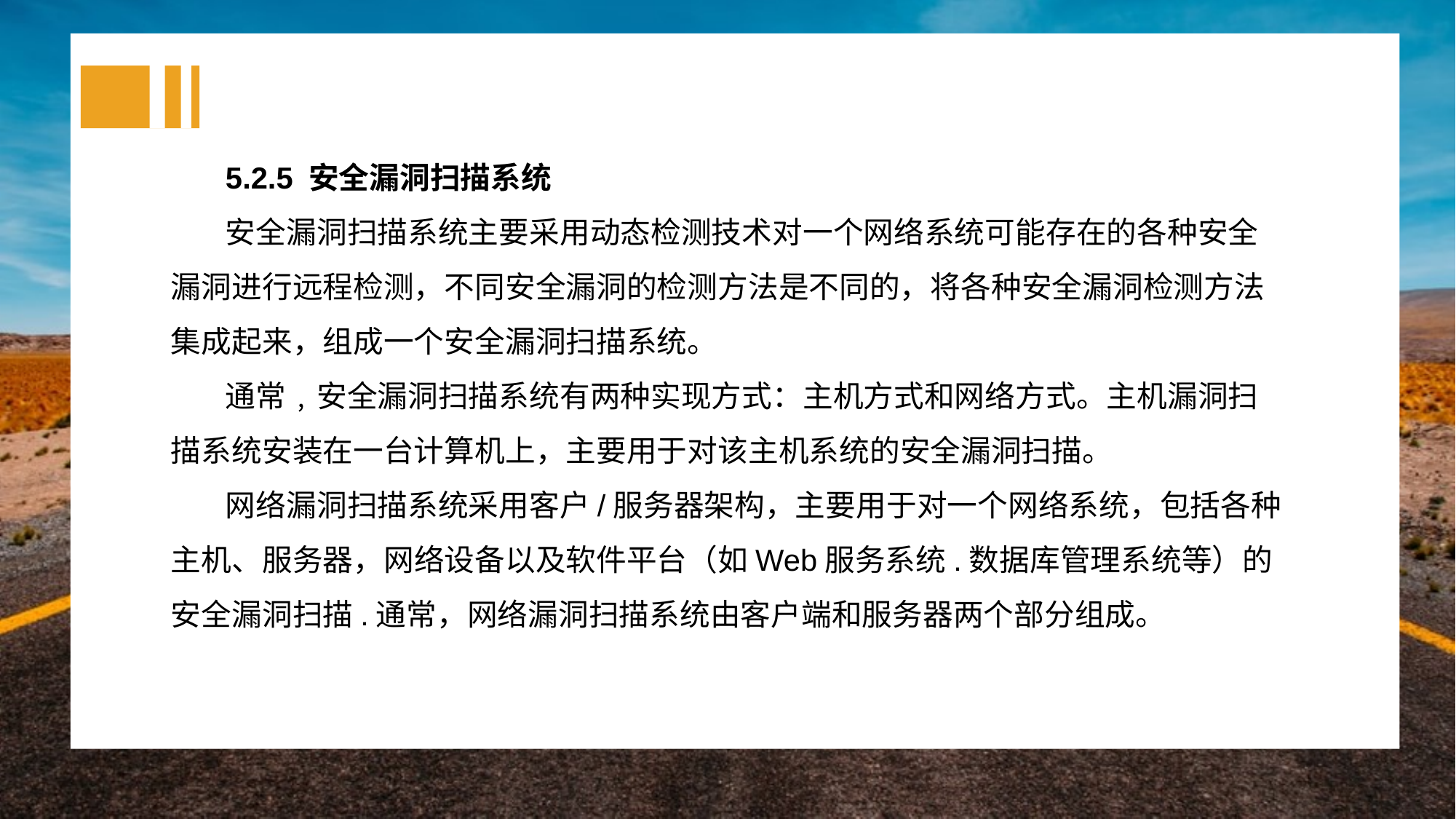

5.2.5 安全漏洞扫描系统
安全漏洞扫描系统主要采用动态检测技术对一个网络系统可能存在的各种安全漏洞进行远程检测，不同安全漏洞的检测方法是不同的，将各种安全漏洞检测方法集成起来，组成一个安全漏洞扫描系统。
通常﹐安全漏洞扫描系统有两种实现方式：主机方式和网络方式。主机漏洞扫描系统安装在一台计算机上，主要用于对该主机系统的安全漏洞扫描。
网络漏洞扫描系统采用客户/服务器架构，主要用于对一个网络系统，包括各种主机、服务器，网络设备以及软件平台（如Web服务系统.数据库管理系统等）的安全漏洞扫描.通常，网络漏洞扫描系统由客户端和服务器两个部分组成。